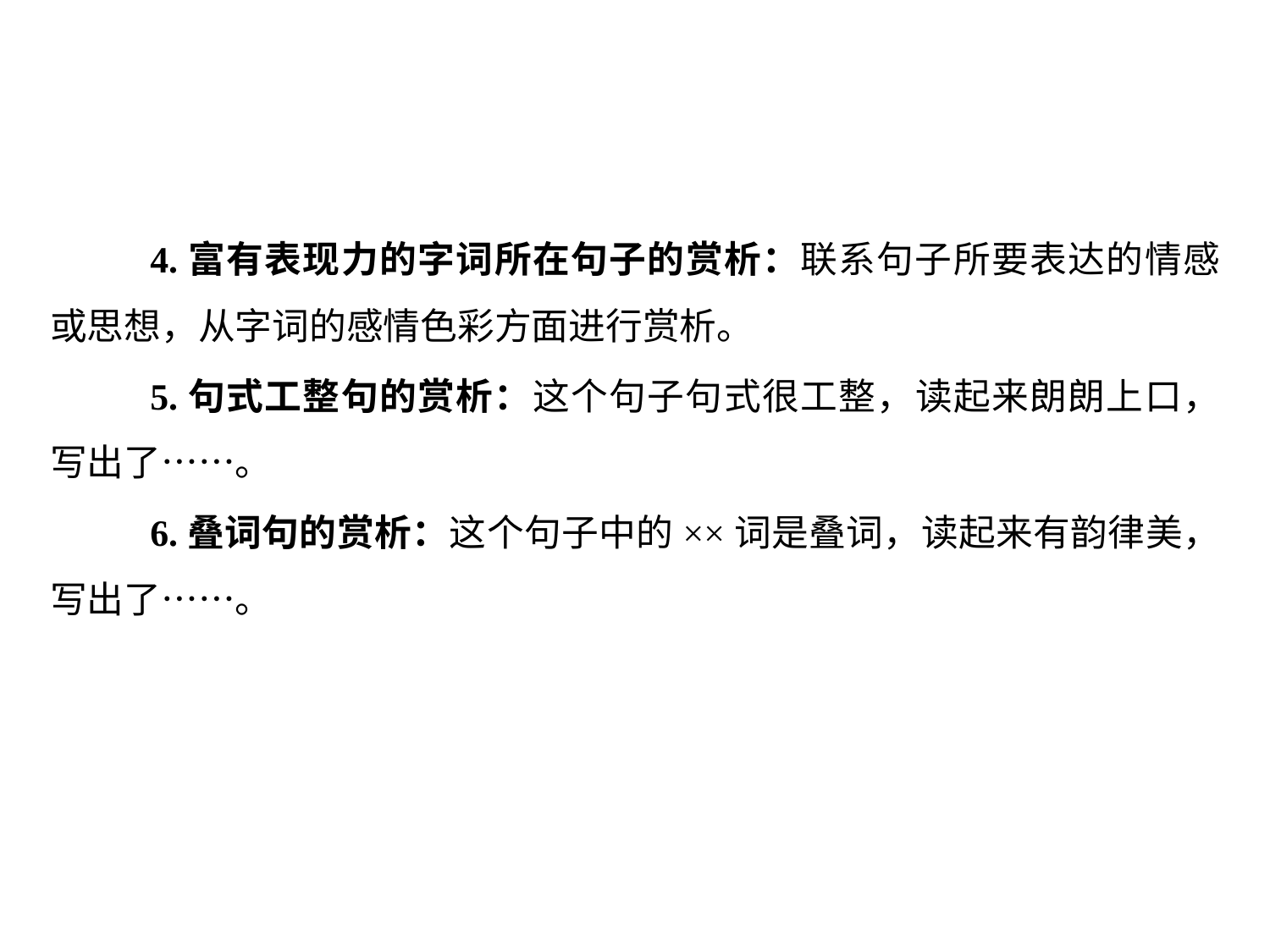

4.富有表现力的字词所在句子的赏析：联系句子所要表达的情感或思想，从字词的感情色彩方面进行赏析。
5.句式工整句的赏析：这个句子句式很工整，读起来朗朗上口，写出了……。
6.叠词句的赏析：这个句子中的××词是叠词，读起来有韵律美，写出了……。